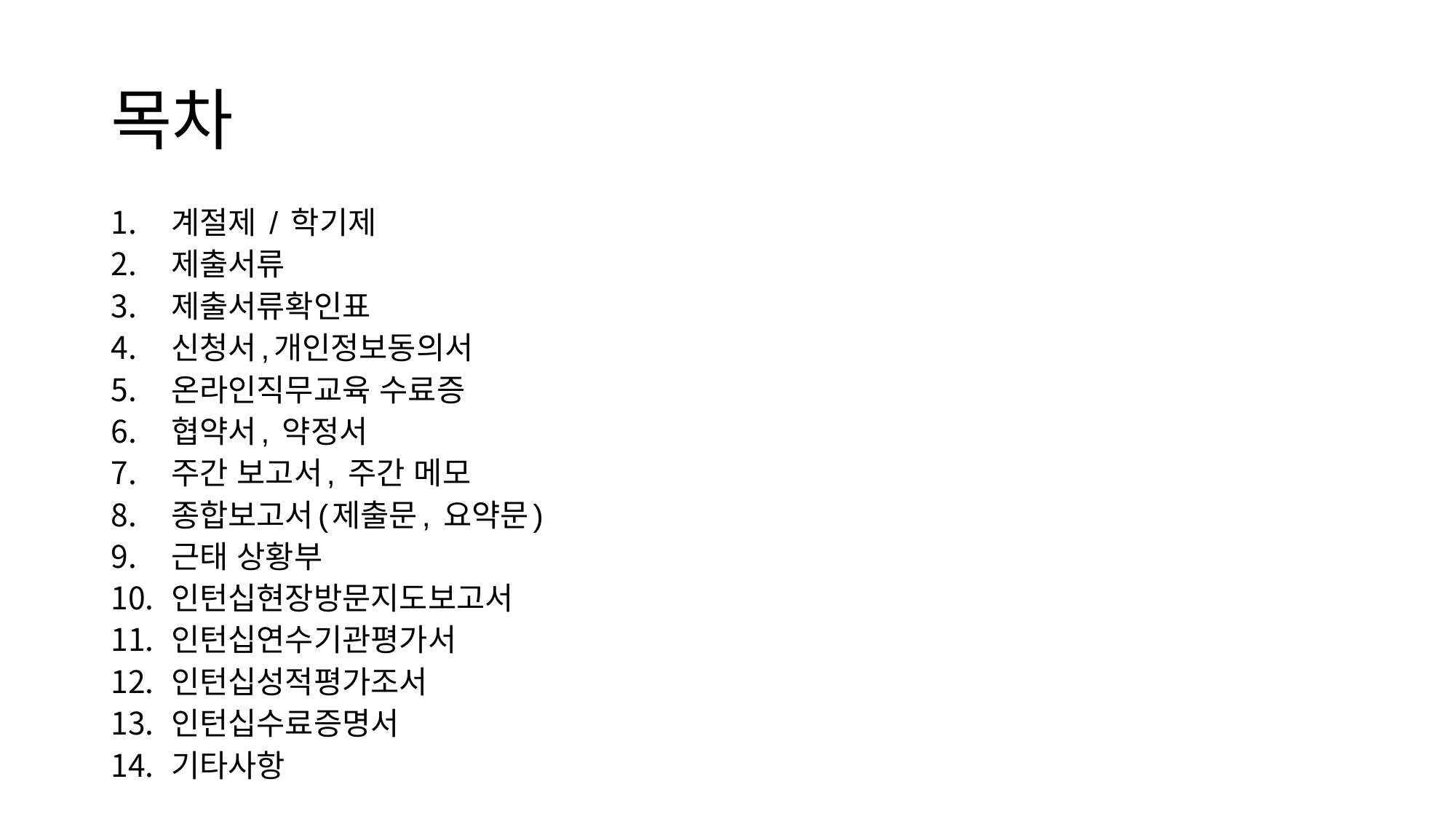

# 목차
계절제 / 학기제
제출서류
제출서류확인표
신청서,개인정보동의서
온라인직무교육 수료증
협약서, 약정서
주간 보고서, 주간 메모
종합보고서(제출문, 요약문)
근태 상황부
인턴십현장방문지도보고서
인턴십연수기관평가서
인턴십성적평가조서
인턴십수료증명서
기타사항